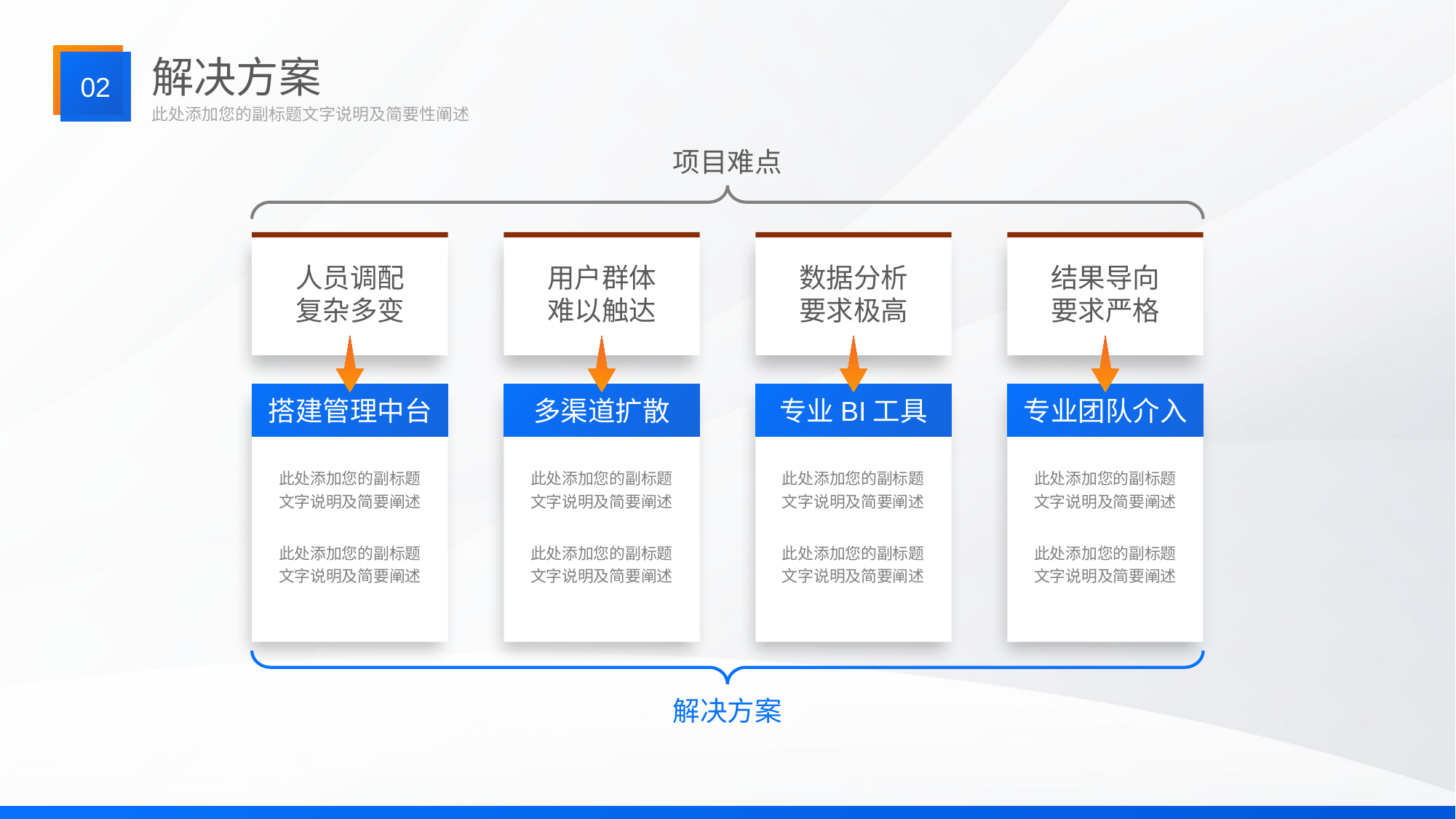

解决方案

02
此处添加您的副标题文字说明及简要性阐述
项目难点

人员调配
复杂多变
用户群体
难以触达
数据分析
要求极高
结果导向
要求严格

搭建管理中台
多渠道扩散
专业BI工具
专业团队介入
此处添加您的副标题文字说明及简要阐述
此处添加您的副标题文字说明及简要阐述
此处添加您的副标题文字说明及简要阐述
此处添加您的副标题文字说明及简要阐述
此处添加您的副标题文字说明及简要阐述
此处添加您的副标题文字说明及简要阐述
此处添加您的副标题文字说明及简要阐述
此处添加您的副标题文字说明及简要阐述
解决方案